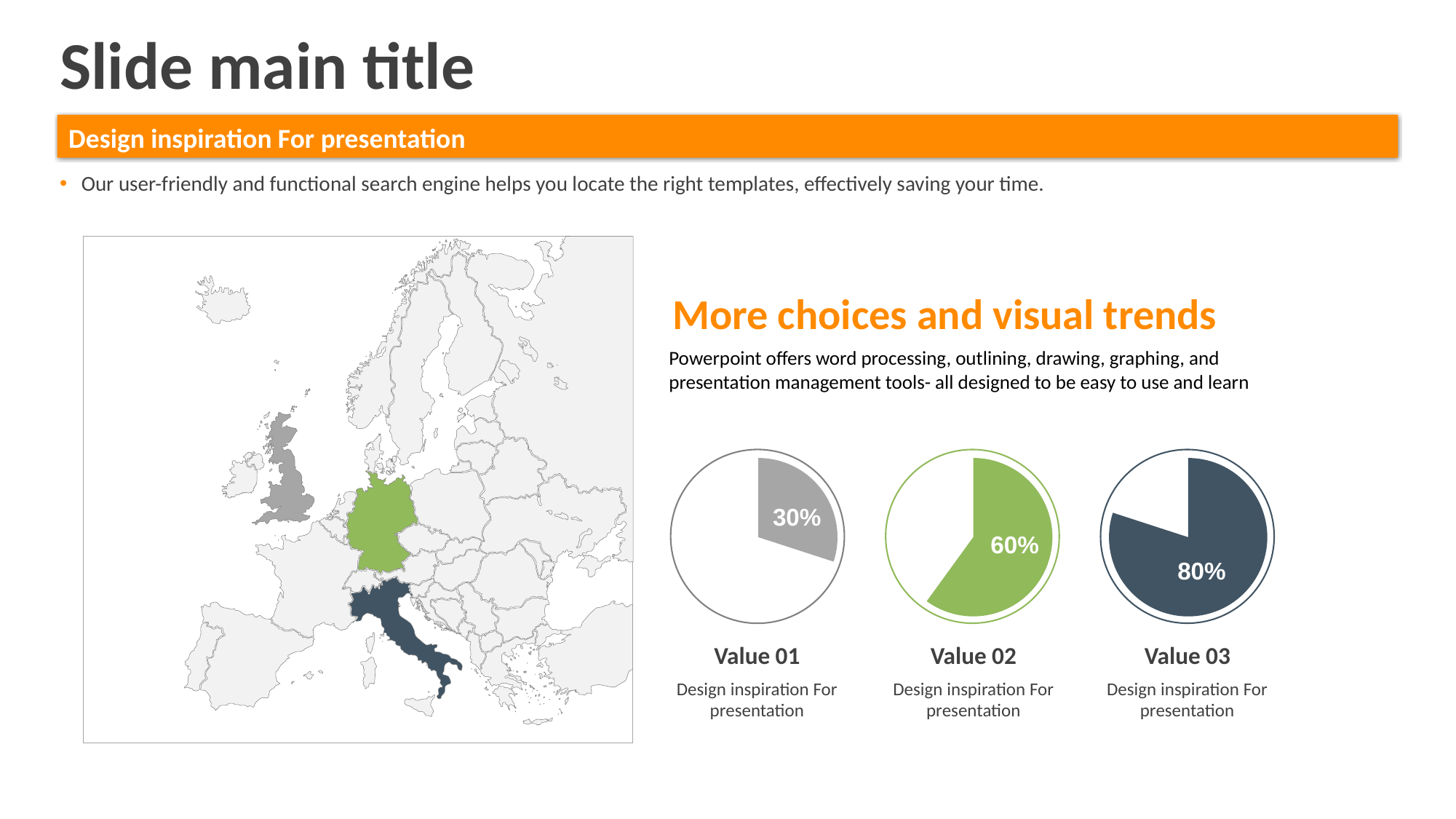

Slide main title

Design inspiration For presentation
Our user-friendly and functional search engine helps you locate the right templates, effectively saving your time.

More choices and visual trends
Powerpoint offers word processing, outlining, drawing, graphing, and presentation management tools- all designed to be easy to use and learn

### Chart

| Category | 판매 |
|---|---|
| value01 | 60.0 |
| value02 | 40.0 |

### Chart

| Category | 판매 |
|---|---|
| value01 | 30.0 |
| value02 | 70.0 |

### Chart

| Category | 판매 |
|---|---|
| value01 | 80.0 |
| value02 | 20.0 |
30%
60%
80%
Value 01
Design inspiration For presentation
Value 02
Design inspiration For presentation
Value 03
Design inspiration For presentation